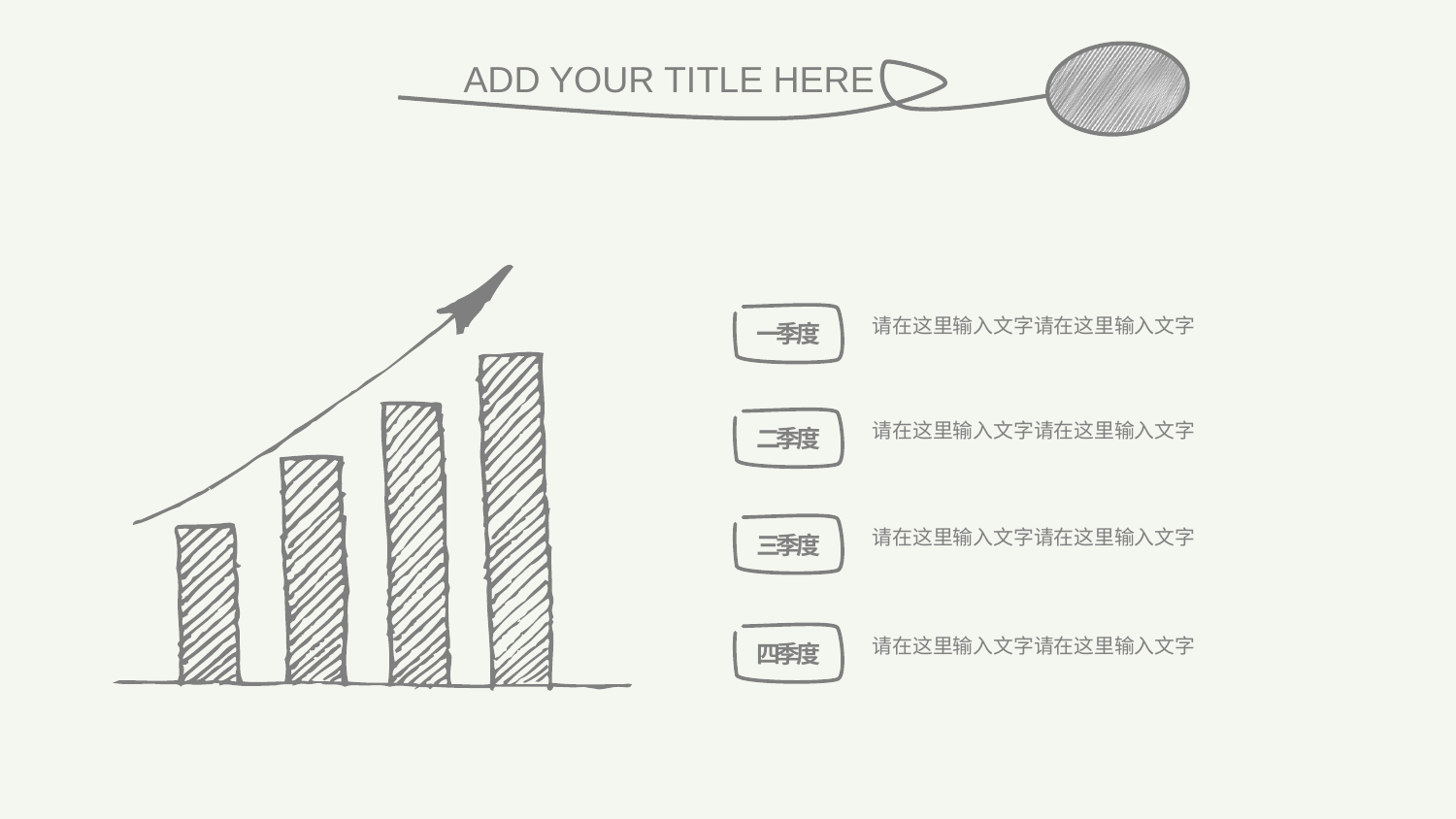

请在这里输入文字请在这里输入文字
一季度
请在这里输入文字请在这里输入文字
二季度
请在这里输入文字请在这里输入文字
三季度
请在这里输入文字请在这里输入文字
四季度